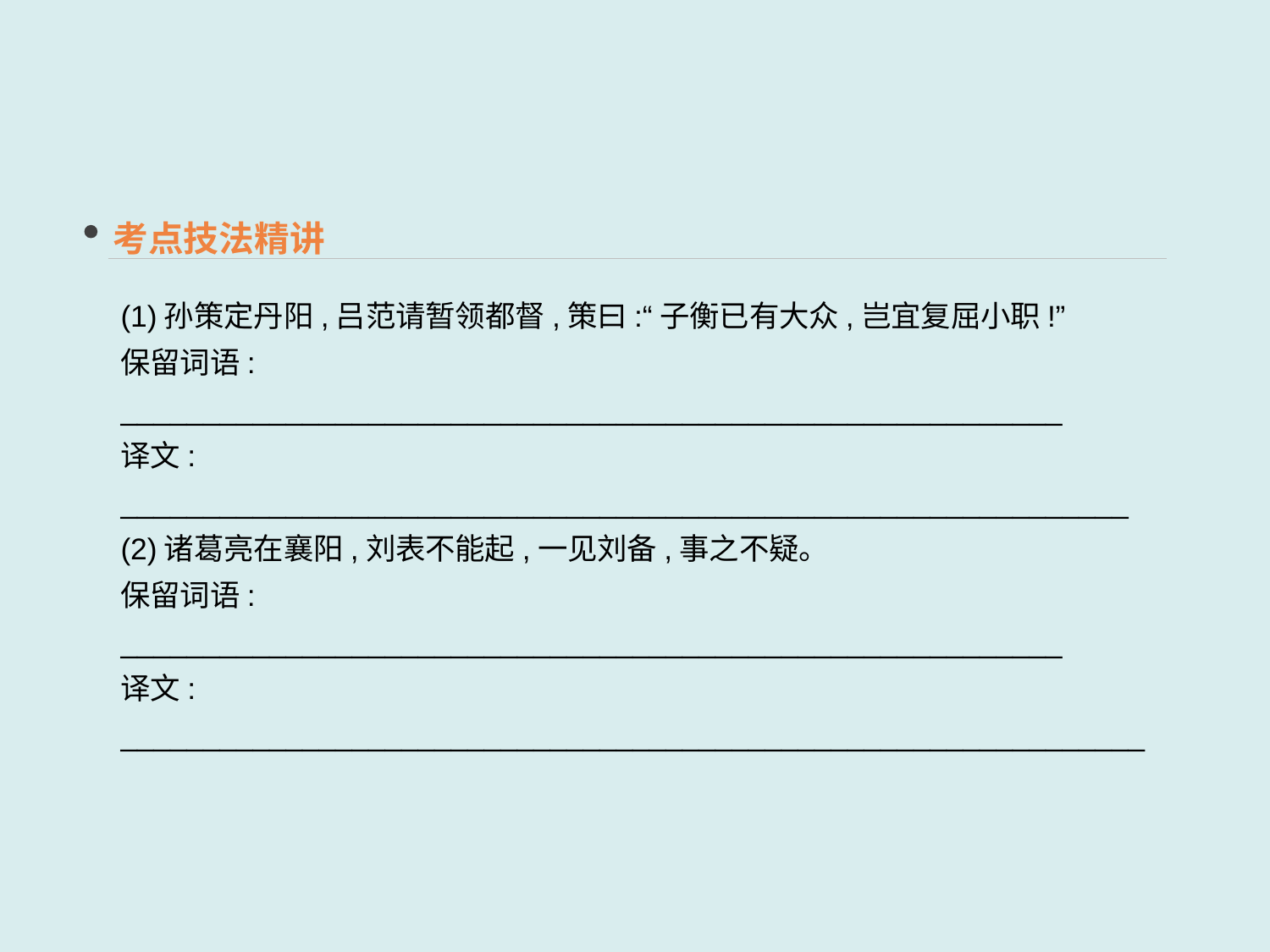

考点技法精讲

(1)孙策定丹阳,吕范请暂领都督,策曰:“子衡已有大众,岂宜复屈小职!”
保留词语: _________________________________________________________
译文: _____________________________________________________________
(2)诸葛亮在襄阳,刘表不能起,一见刘备,事之不疑。
保留词语: _________________________________________________________
译文: ______________________________________________________________